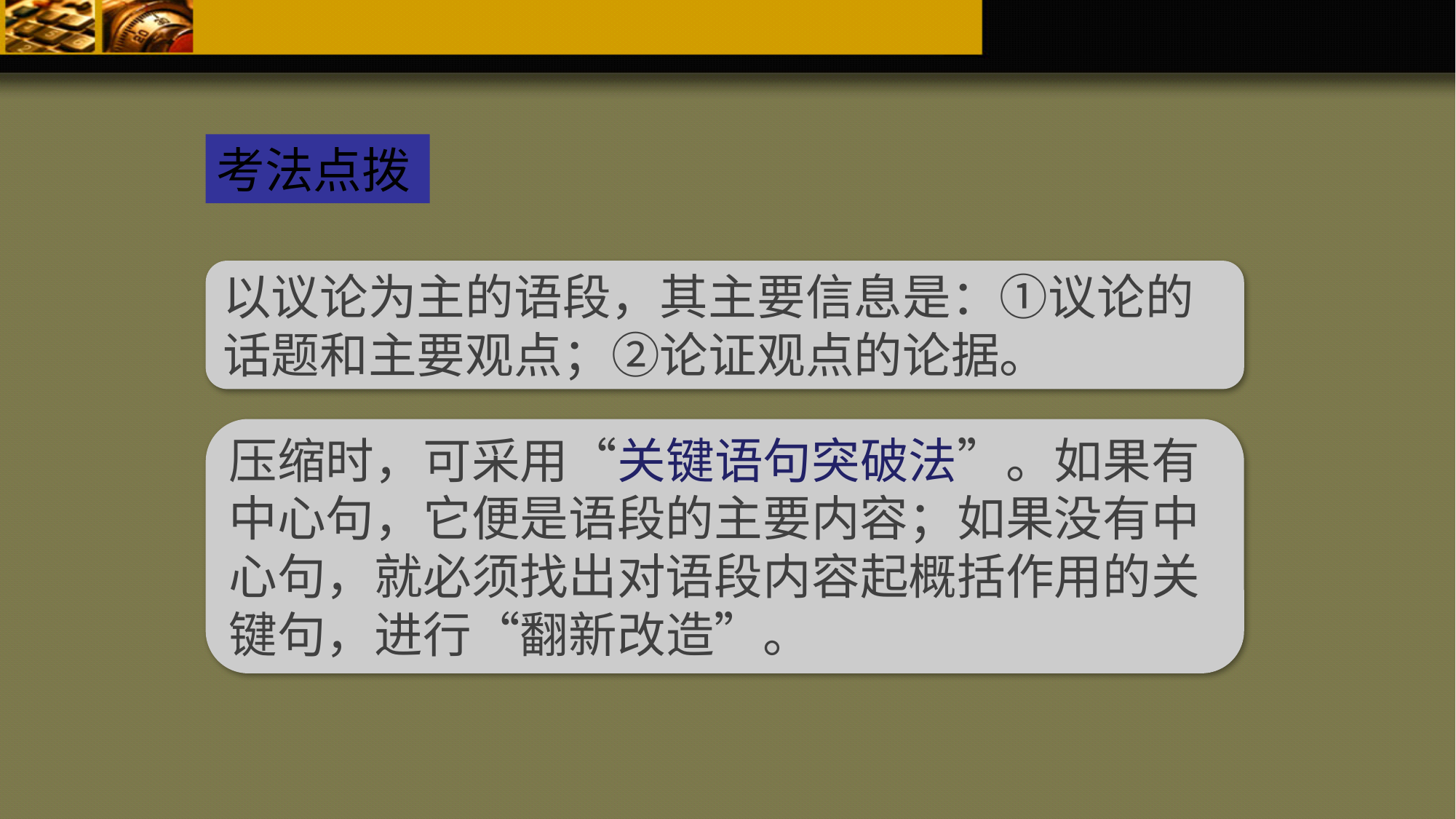

考法点拨
以议论为主的语段，其主要信息是：①议论的话题和主要观点；②论证观点的论据。
压缩时，可采用“关键语句突破法”。如果有中心句，它便是语段的主要内容；如果没有中心句，就必须找出对语段内容起概括作用的关键句，进行“翻新改造”。